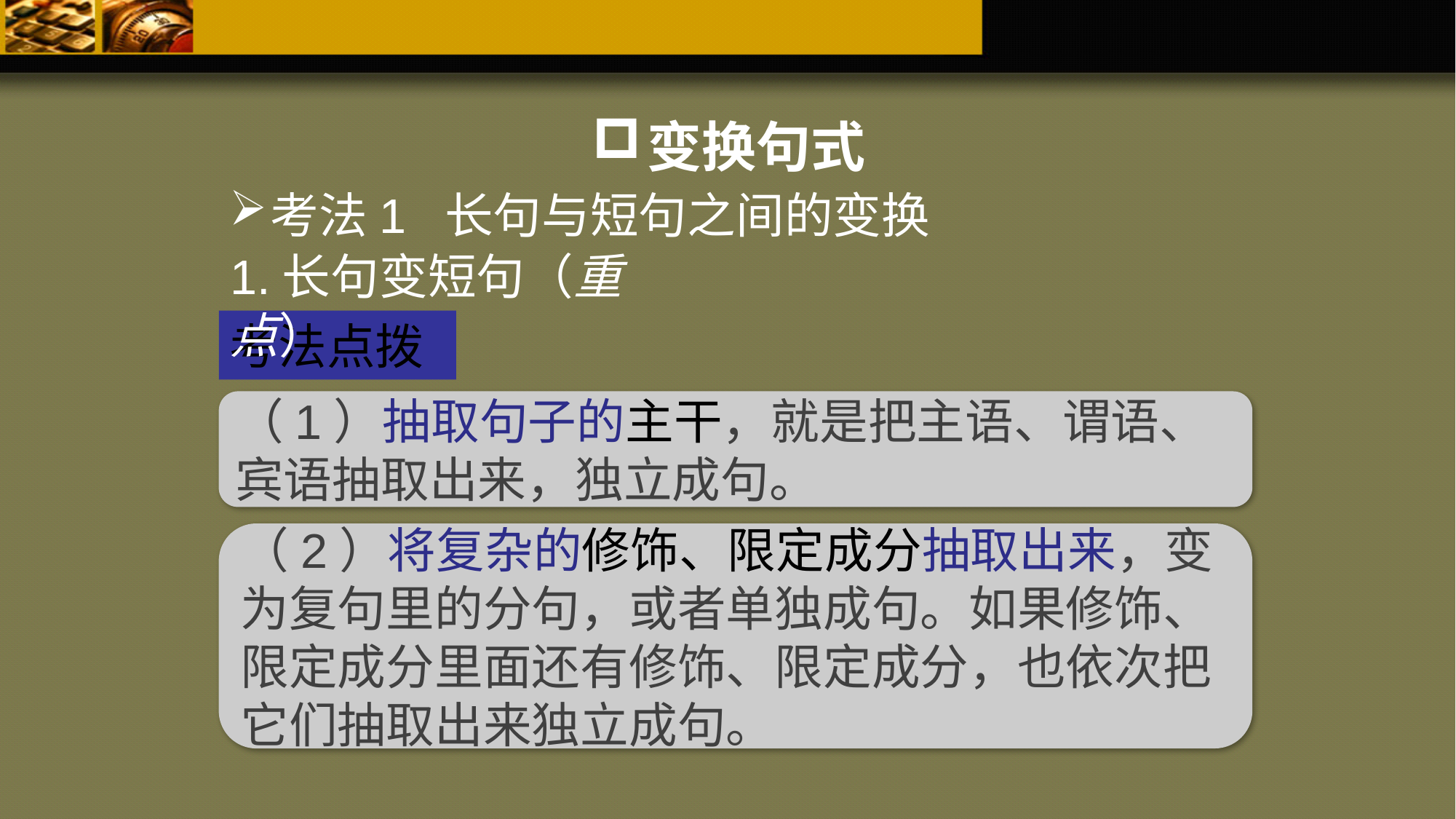

变换句式
考法1  长句与短句之间的变换
1.长句变短句（重点）
考法点拨
（1）抽取句子的主干，就是把主语、谓语、宾语抽取出来，独立成句。
（2）将复杂的修饰、限定成分抽取出来，变为复句里的分句，或者单独成句。如果修饰、限定成分里面还有修饰、限定成分，也依次把它们抽取出来独立成句。